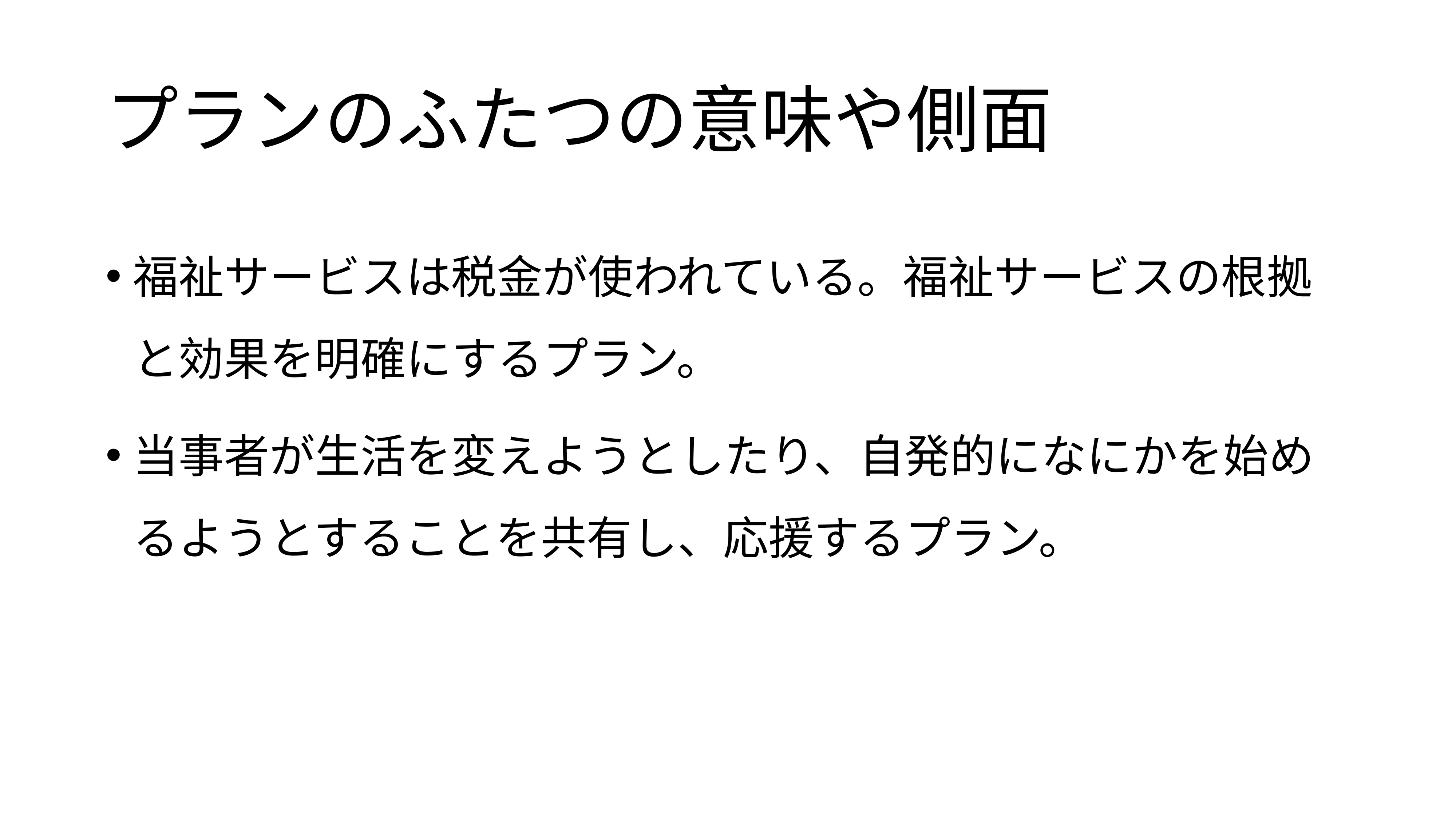

# プランのふたつの意味や側面
福祉サービスは税金が使われている。福祉サービスの根拠と効果を明確にするプラン。
当事者が生活を変えようとしたり、自発的になにかを始めるようとすることを共有し、応援するプラン。